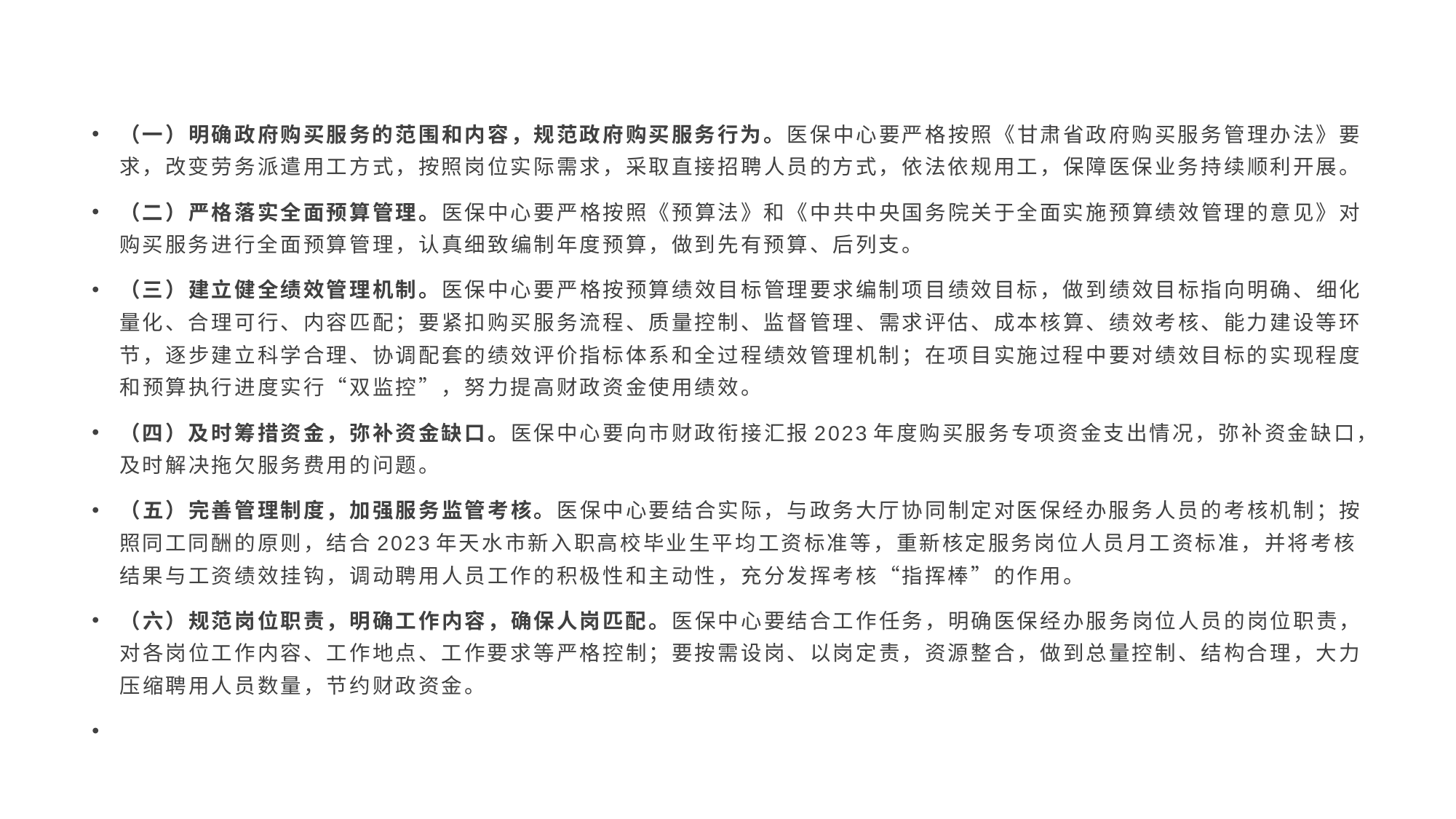

（一）明确政府购买服务的范围和内容，规范政府购买服务行为。医保中心要严格按照《甘肃省政府购买服务管理办法》要求，改变劳务派遣用工方式，按照岗位实际需求，采取直接招聘人员的方式，依法依规用工，保障医保业务持续顺利开展。
（二）严格落实全面预算管理。医保中心要严格按照《预算法》和《中共中央国务院关于全面实施预算绩效管理的意见》对购买服务进行全面预算管理，认真细致编制年度预算，做到先有预算、后列支。
（三）建立健全绩效管理机制。医保中心要严格按预算绩效目标管理要求编制项目绩效目标，做到绩效目标指向明确、细化量化、合理可行、内容匹配；要紧扣购买服务流程、质量控制、监督管理、需求评估、成本核算、绩效考核、能力建设等环节，逐步建立科学合理、协调配套的绩效评价指标体系和全过程绩效管理机制；在项目实施过程中要对绩效目标的实现程度和预算执行进度实行“双监控”，努力提高财政资金使用绩效。
（四）及时筹措资金，弥补资金缺口。医保中心要向市财政衔接汇报2023年度购买服务专项资金支出情况，弥补资金缺口，及时解决拖欠服务费用的问题。
（五）完善管理制度，加强服务监管考核。医保中心要结合实际，与政务大厅协同制定对医保经办服务人员的考核机制；按照同工同酬的原则，结合2023年天水市新入职高校毕业生平均工资标准等，重新核定服务岗位人员月工资标准，并将考核结果与工资绩效挂钩，调动聘用人员工作的积极性和主动性，充分发挥考核“指挥棒”的作用。
（六）规范岗位职责，明确工作内容，确保人岗匹配。医保中心要结合工作任务，明确医保经办服务岗位人员的岗位职责，对各岗位工作内容、工作地点、工作要求等严格控制；要按需设岗、以岗定责，资源整合，做到总量控制、结构合理，大力压缩聘用人员数量，节约财政资金。